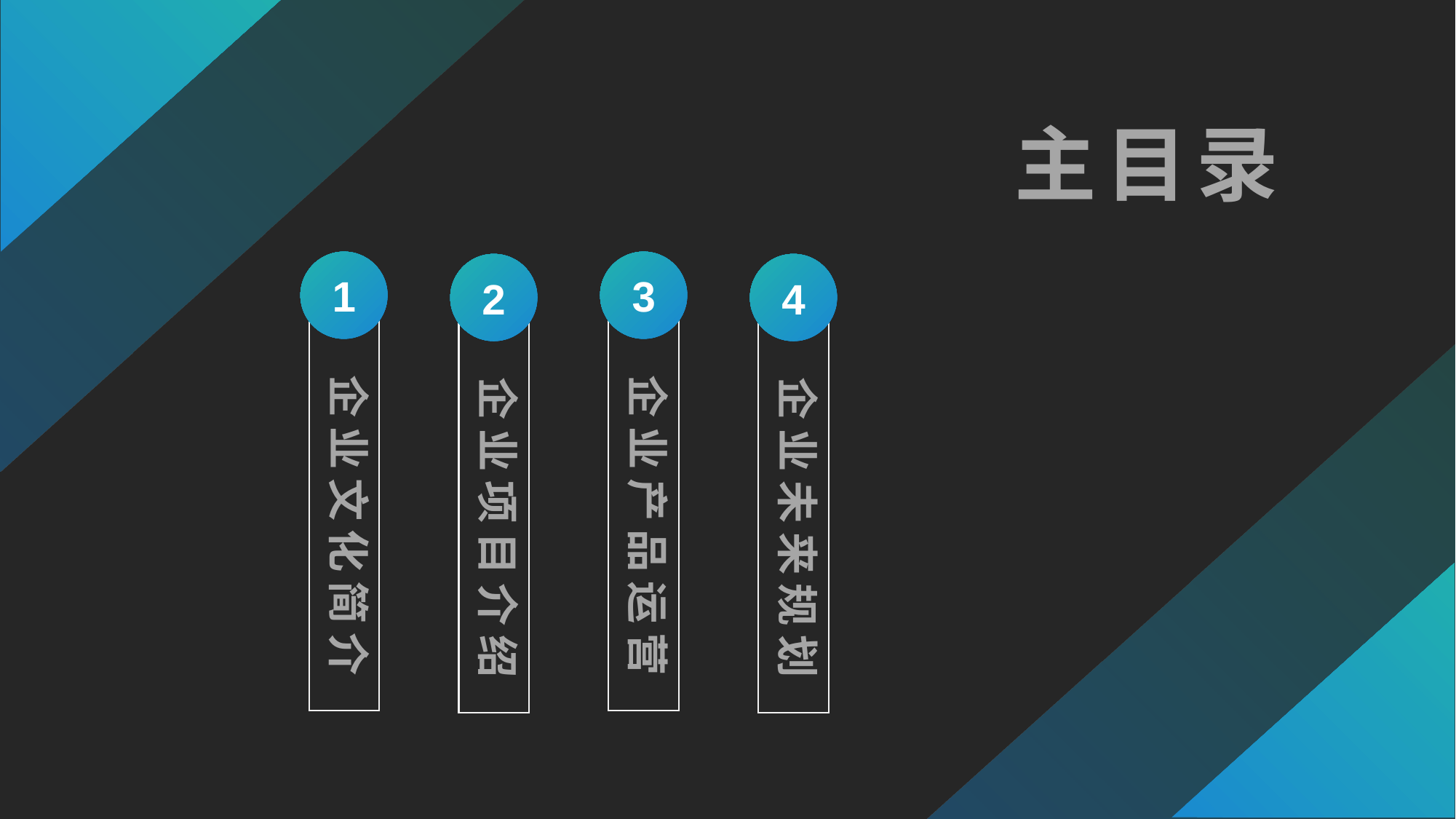

主目录
企业文化简介
1

企业项目介绍
2

企业产品运营
3

企业未来规划
4